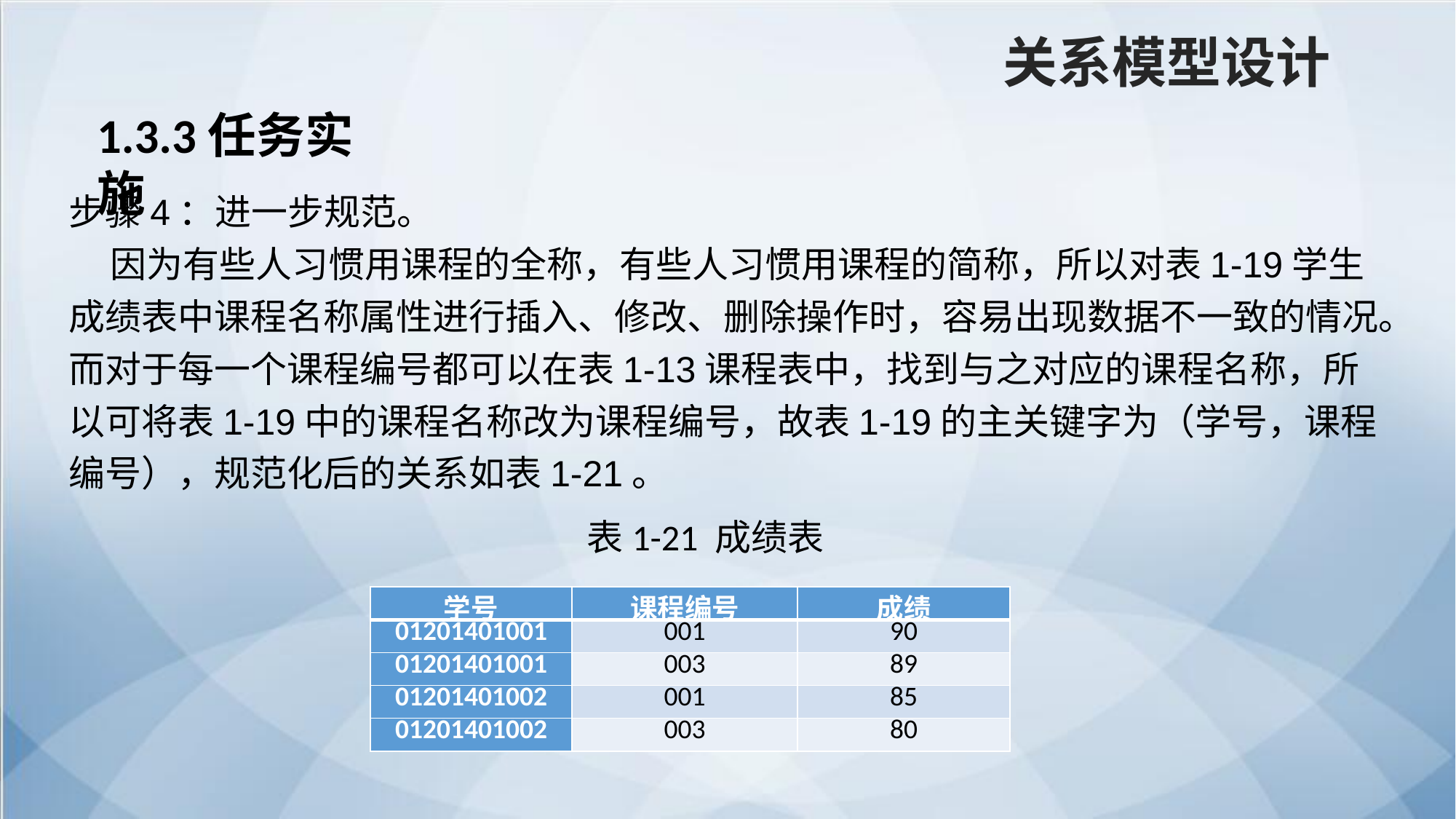

关系模型设计
1.3.3任务实施
步骤4：进一步规范。
    因为有些人习惯用课程的全称，有些人习惯用课程的简称，所以对表1-19学生成绩表中课程名称属性进行插入、修改、删除操作时，容易出现数据不一致的情况。而对于每一个课程编号都可以在表1-13课程表中，找到与之对应的课程名称，所以可将表1-19中的课程名称改为课程编号，故表1-19的主关键字为（学号，课程编号），规范化后的关系如表1-21。
表1-21 成绩表
| 学号 | 课程编号 | 成绩 |
| --- | --- | --- |
| 01201401001 | 001 | 90 |
| 01201401001 | 003 | 89 |
| 01201401002 | 001 | 85 |
| 01201401002 | 003 | 80 |